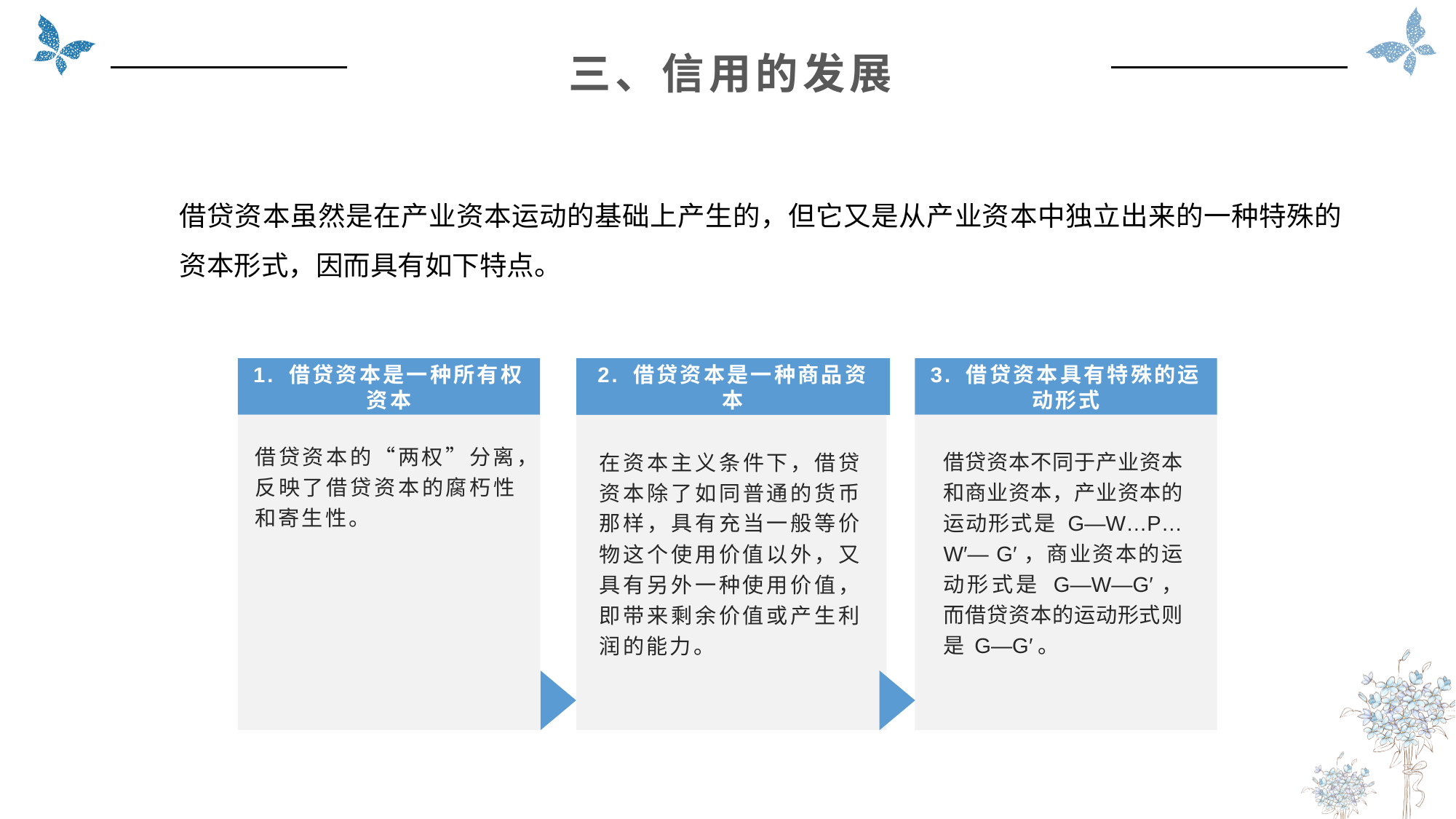

三、信用的发展
借贷资本虽然是在产业资本运动的基础上产生的，但它又是从产业资本中独立出来的一种特殊的资本形式，因而具有如下特点。
1. 借贷资本是一种所有权资本
3. 借贷资本具有特殊的运动形式
2. 借贷资本是一种商品资本

借贷资本的“两权”分离，反映了借贷资本的腐朽性和寄生性。
借贷资本不同于产业资本和商业资本，产业资本的运动形式是 G—W…P…W′— G′，商业资本的运动形式是 G—W—G′，而借贷资本的运动形式则是 G—G′。
在资本主义条件下，借贷资本除了如同普通的货币那样，具有充当一般等价物这个使用价值以外，又具有另外一种使用价值，即带来剩余价值或产生利润的能力。